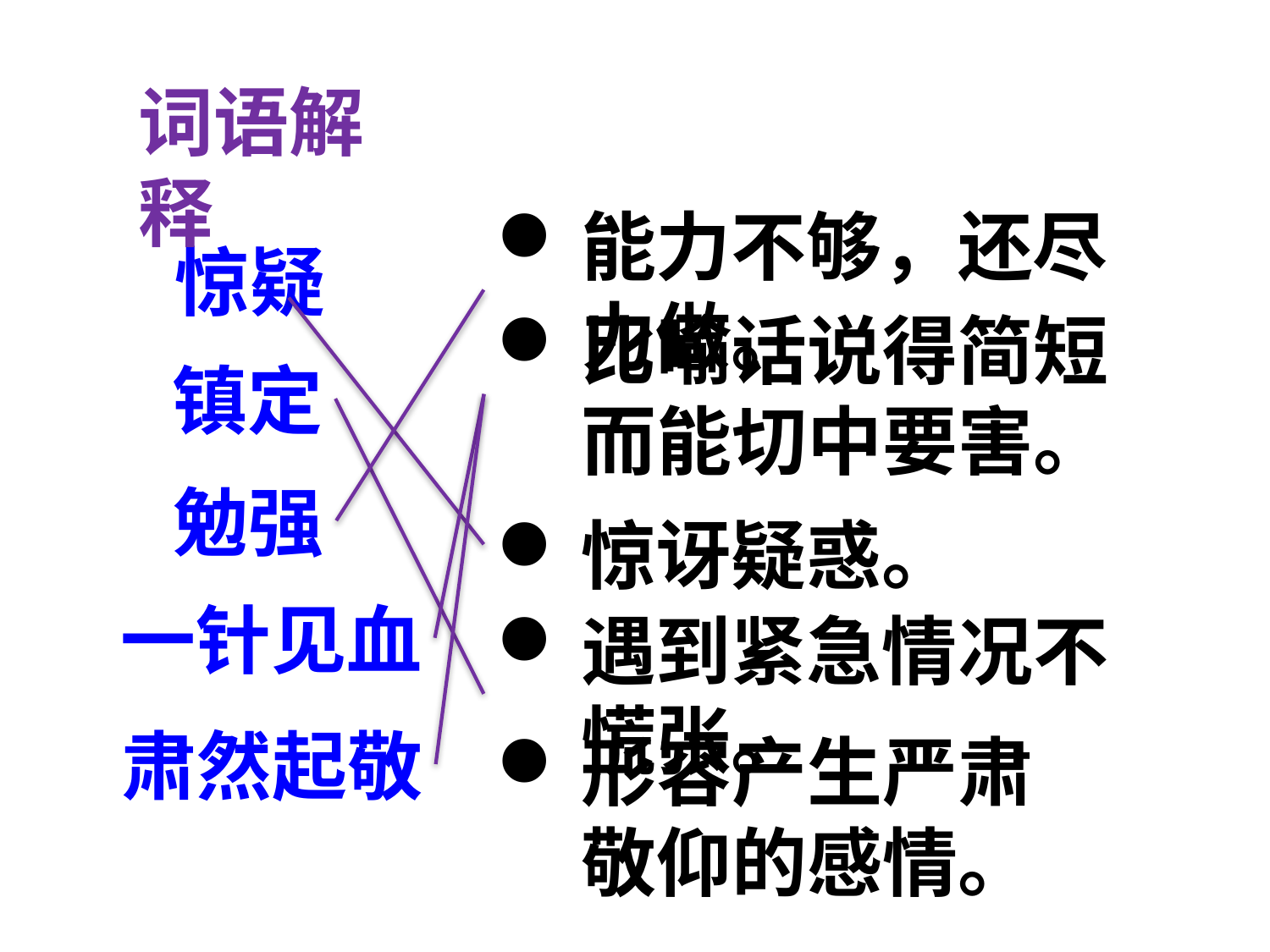

词语解释
能力不够，还尽力做。
惊疑
比喻话说得简短而能切中要害。
镇定
勉强
惊讶疑惑。
一针见血
遇到紧急情况不慌张。
肃然起敬
形容产生严肃敬仰的感情。